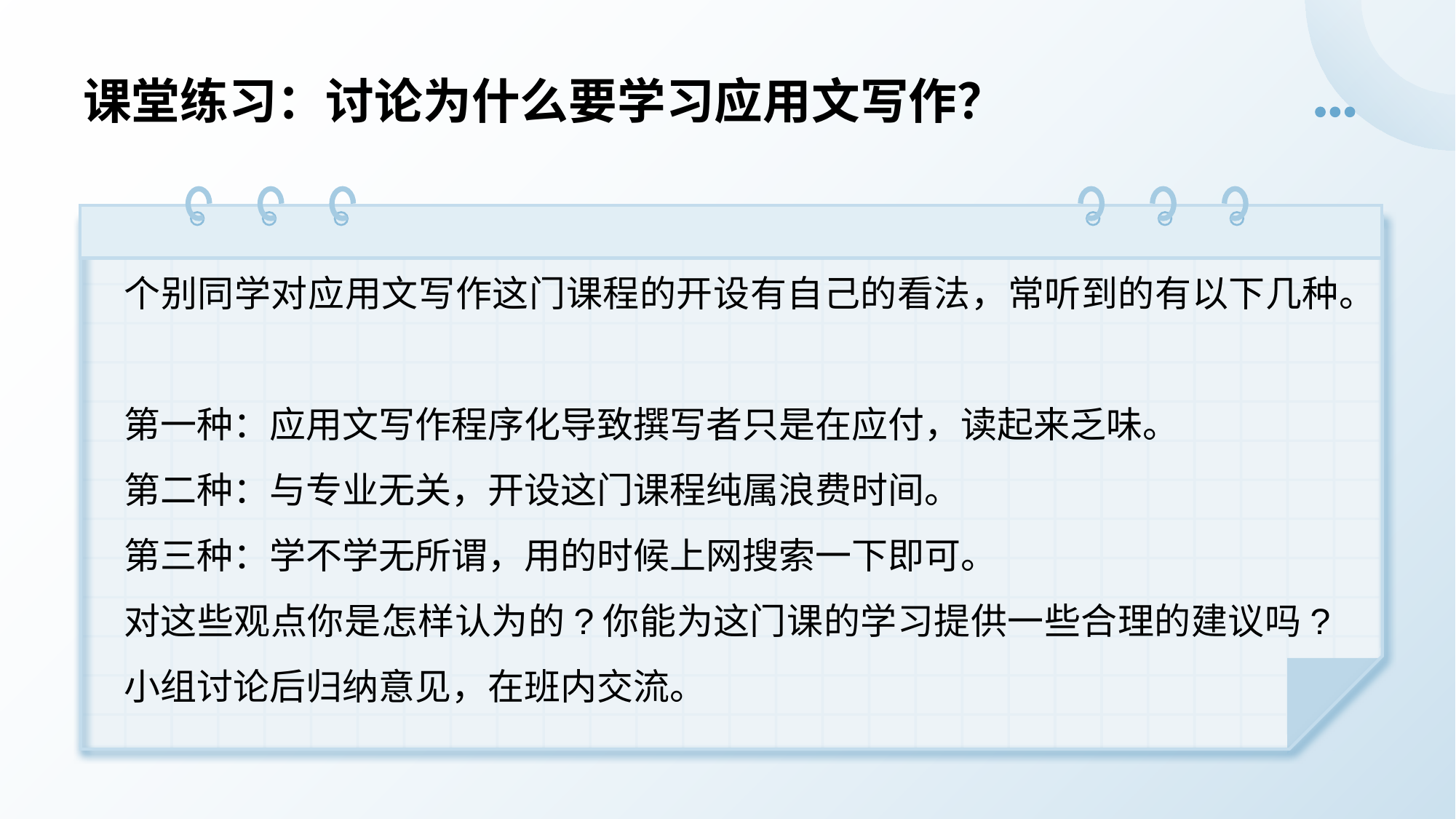

# 课堂练习：讨论为什么要学习应用文写作？

个别同学对应用文写作这门课程的开设有自己的看法，常听到的有以下几种。
第一种：应用文写作程序化导致撰写者只是在应付，读起来乏味。
第二种：与专业无关，开设这门课程纯属浪费时间。
第三种：学不学无所谓，用的时候上网搜索一下即可。
对这些观点你是怎样认为的?你能为这门课的学习提供一些合理的建议吗?小组讨论后归纳意见，在班内交流。